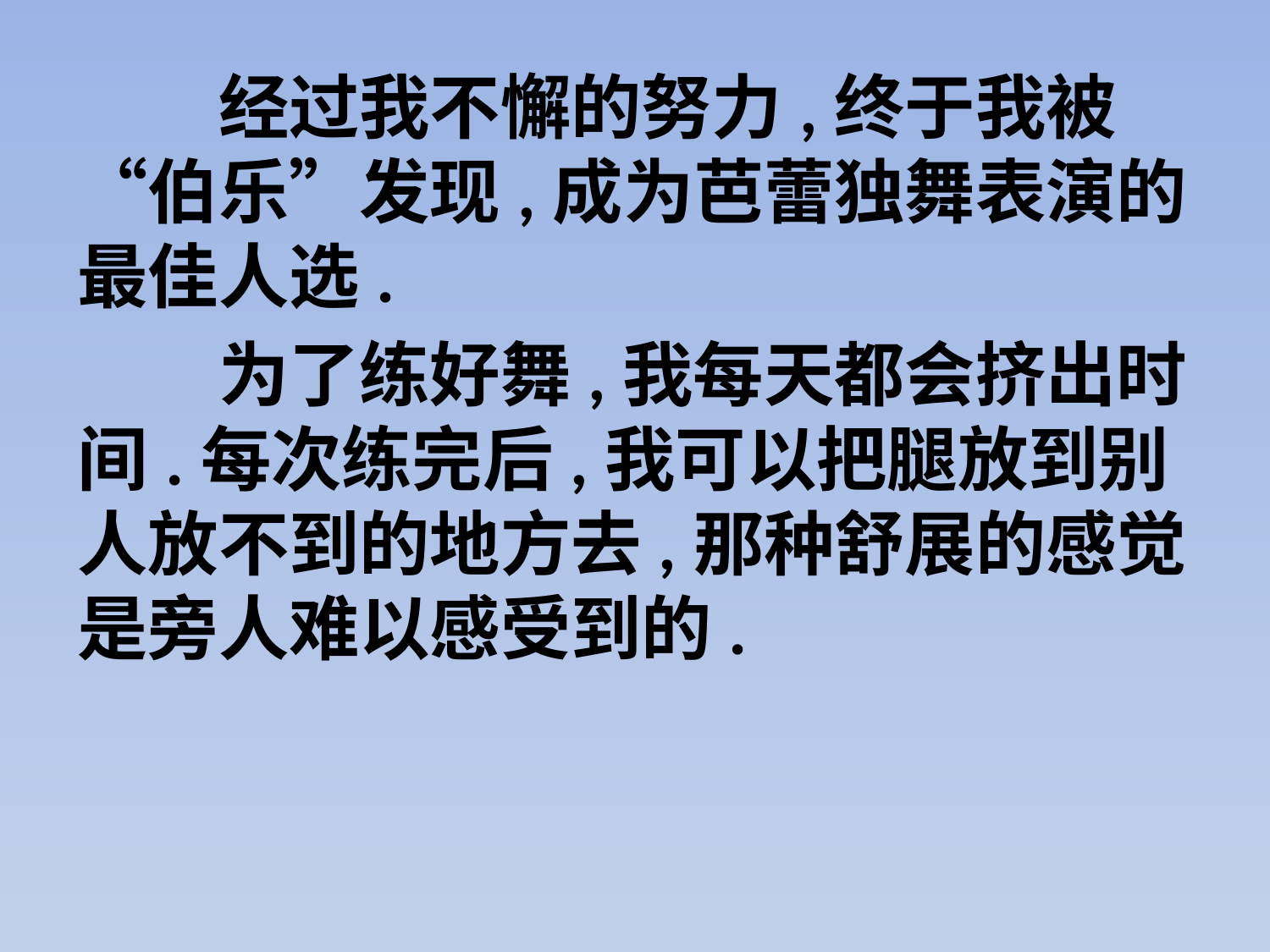

经过我不懈的努力,终于我被“伯乐”发现,成为芭蕾独舞表演的最佳人选.
　　为了练好舞,我每天都会挤出时间.每次练完后,我可以把腿放到别人放不到的地方去,那种舒展的感觉是旁人难以感受到的.